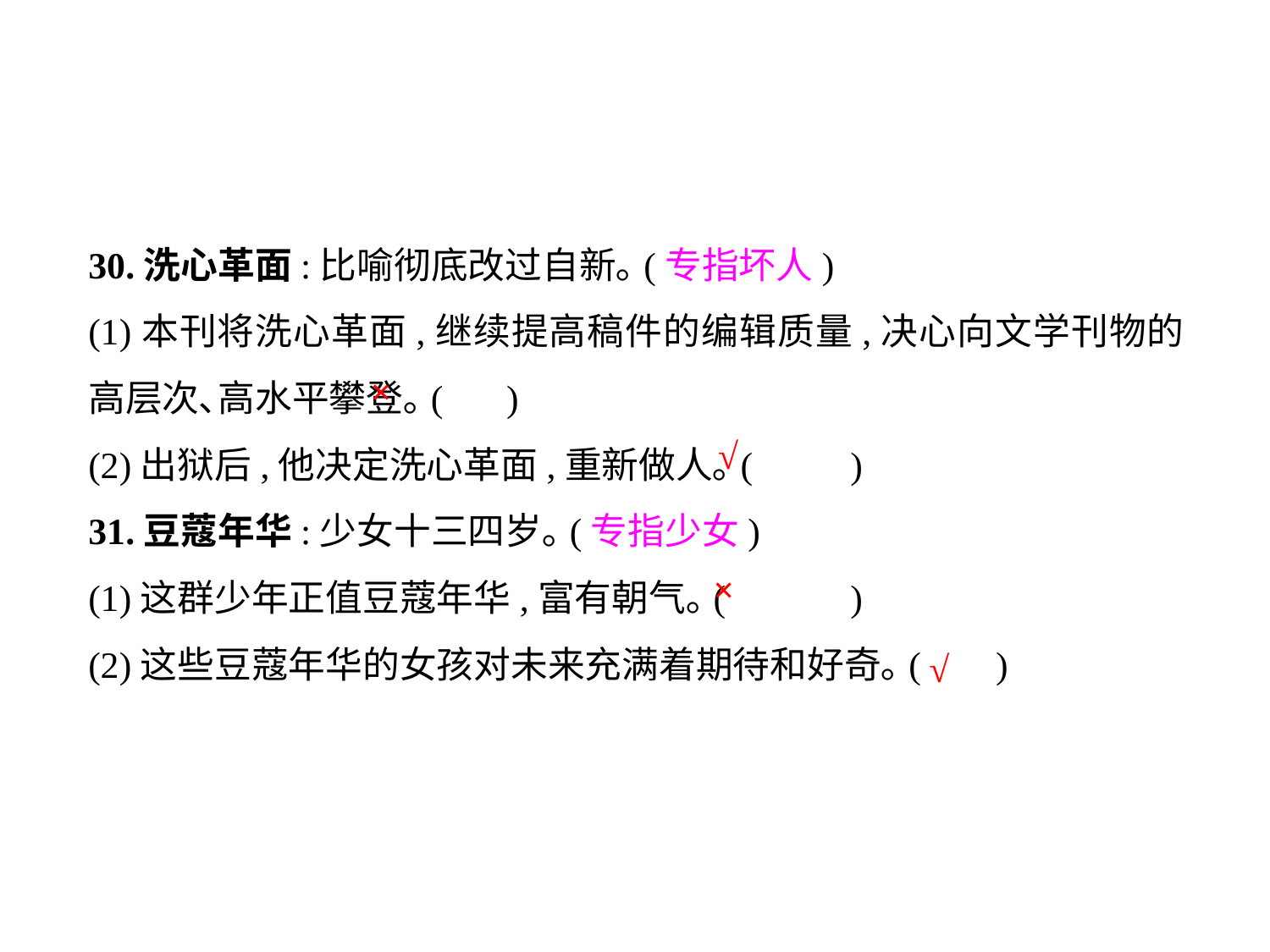

30.洗心革面:比喻彻底改过自新｡(专指坏人)
(1)本刊将洗心革面,继续提高稿件的编辑质量,决心向文学刊物的高层次､高水平攀登｡(	    )
(2)出狱后,他决定洗心革面,重新做人｡(	)
31.豆蔻年华:少女十三四岁｡(专指少女)
(1)这群少年正值豆蔻年华,富有朝气｡(	)
(2)这些豆蔻年华的女孩对未来充满着期待和好奇｡(	  )
×
√
×
√